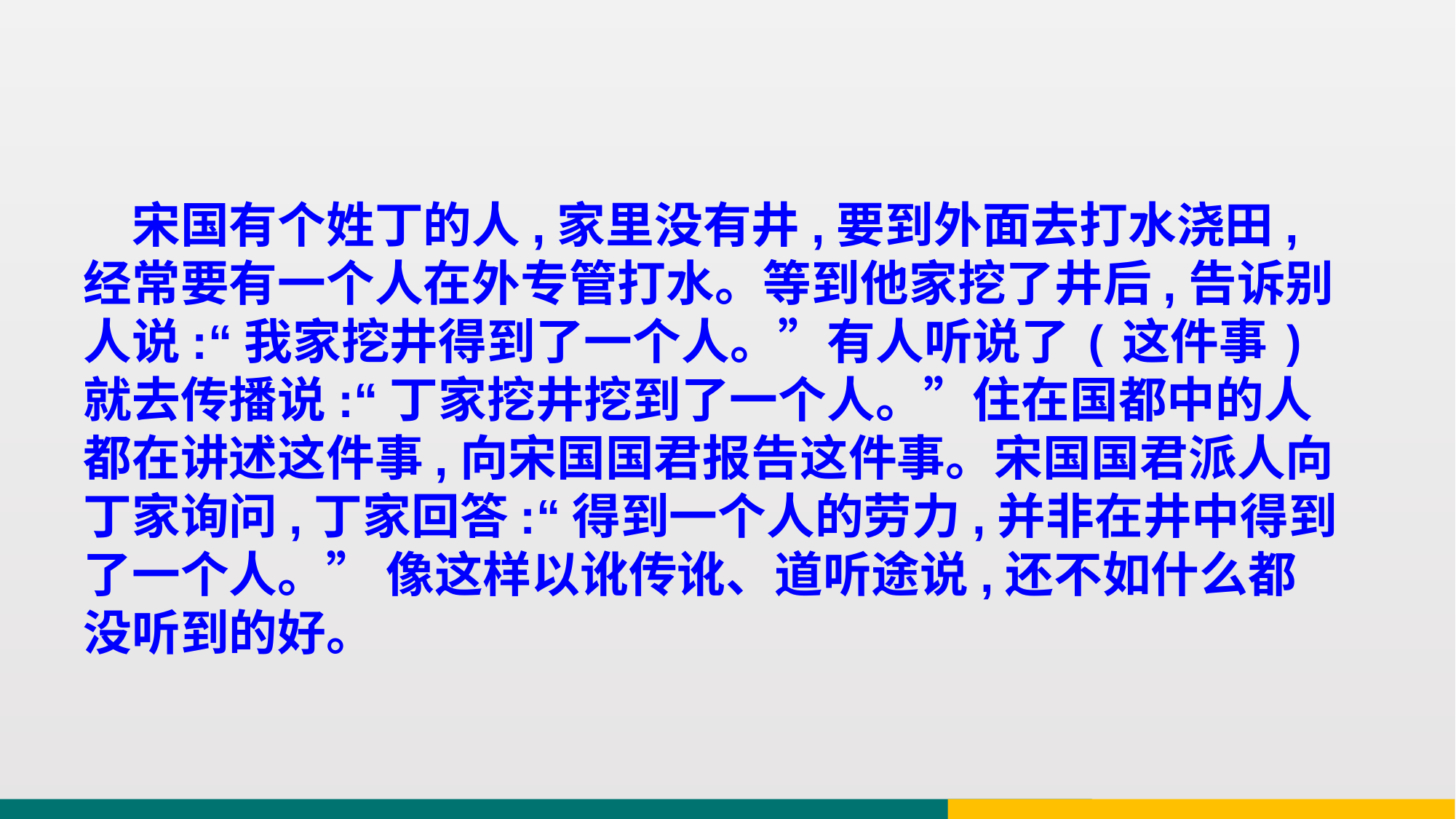

宋国有个姓丁的人,家里没有井,要到外面去打水浇田,经常要有一个人在外专管打水。等到他家挖了井后,告诉别人说:“我家挖井得到了一个人。”有人听说了(这件事)就去传播说:“丁家挖井挖到了一个人。”住在国都中的人都在讲述这件事,向宋国国君报告这件事。宋国国君派人向丁家询问,丁家回答:“得到一个人的劳力,并非在井中得到了一个人。” 像这样以讹传讹、道听途说,还不如什么都没听到的好。